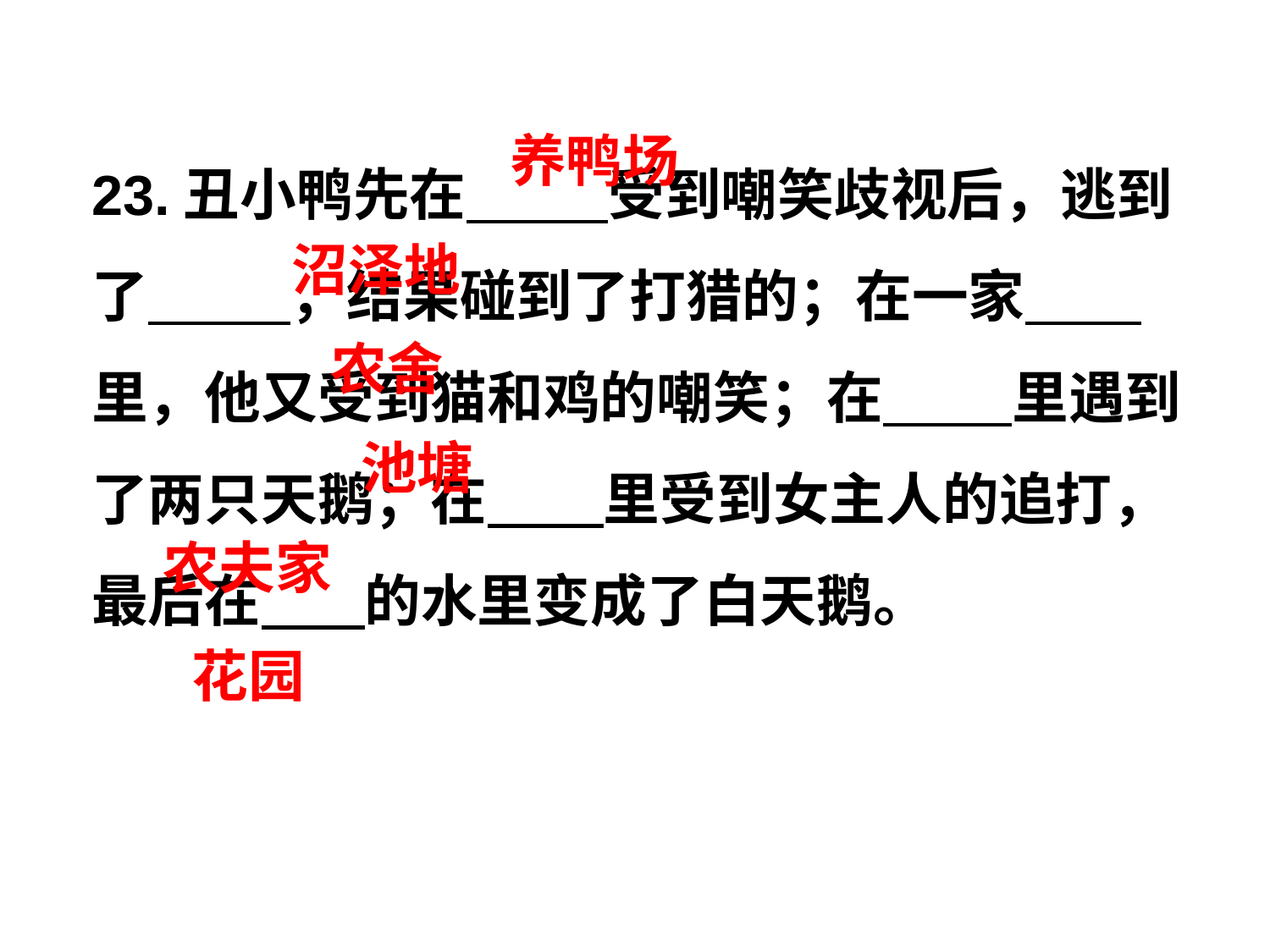

23.丑小鸭先在           受到嘲笑歧视后，逃到了           ，结果碰到了打猎的；在一家          里，他又受到猫和鸡的嘲笑；在          里遇到了两只天鹅；在         里受到女主人的追打，最后在        的水里变成了白天鹅。
养鸭场
沼泽地
农舍
池塘
农夫家
花园